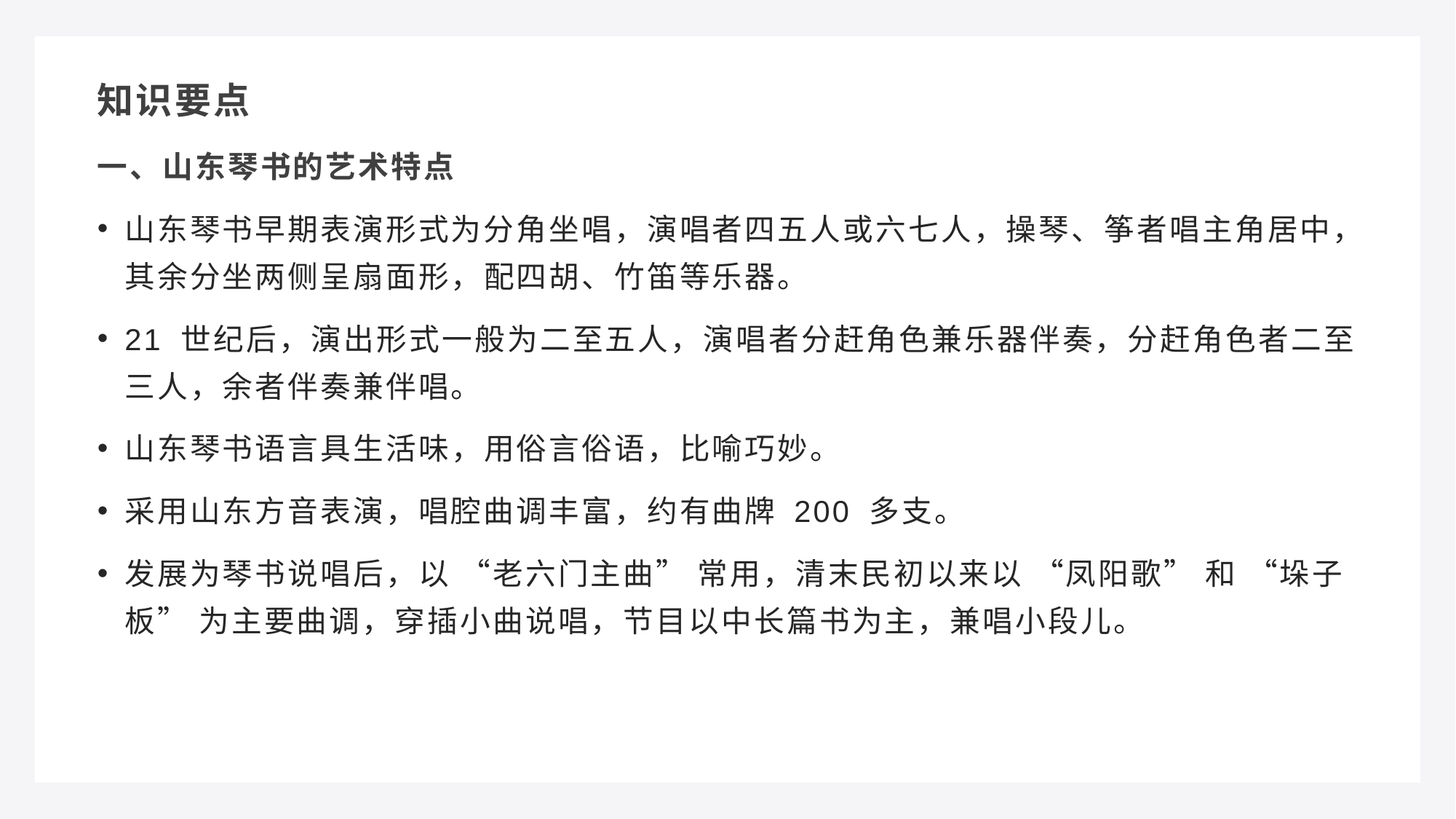

知识要点
一、山东琴书的艺术特点
山东琴书早期表演形式为分角坐唱，演唱者四五人或六七人，操琴、筝者唱主角居中，其余分坐两侧呈扇面形，配四胡、竹笛等乐器。
21 世纪后，演出形式一般为二至五人，演唱者分赶角色兼乐器伴奏，分赶角色者二至三人，余者伴奏兼伴唱。
山东琴书语言具生活味，用俗言俗语，比喻巧妙。
采用山东方音表演，唱腔曲调丰富，约有曲牌 200 多支。
发展为琴书说唱后，以 “老六门主曲” 常用，清末民初以来以 “凤阳歌” 和 “垛子板” 为主要曲调，穿插小曲说唱，节目以中长篇书为主，兼唱小段儿。